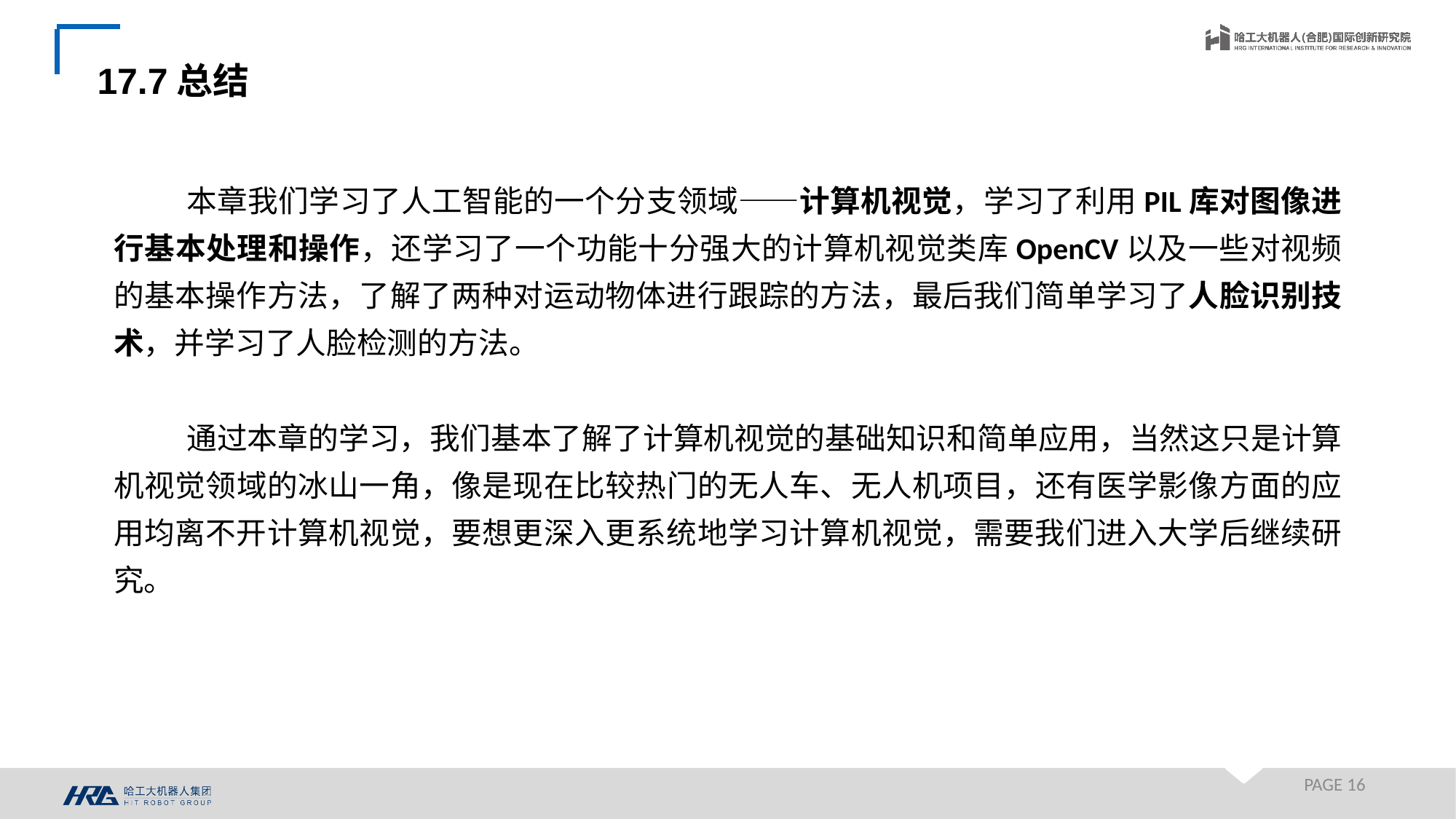

17.7总结
本章我们学习了人工智能的一个分支领域——计算机视觉，学习了利用PIL库对图像进行基本处理和操作，还学习了一个功能十分强大的计算机视觉类库OpenCV以及一些对视频的基本操作方法，了解了两种对运动物体进行跟踪的方法，最后我们简单学习了人脸识别技术，并学习了人脸检测的方法。

通过本章的学习，我们基本了解了计算机视觉的基础知识和简单应用，当然这只是计算机视觉领域的冰山一角，像是现在比较热门的无人车、无人机项目，还有医学影像方面的应用均离不开计算机视觉，要想更深入更系统地学习计算机视觉，需要我们进入大学后继续研究。